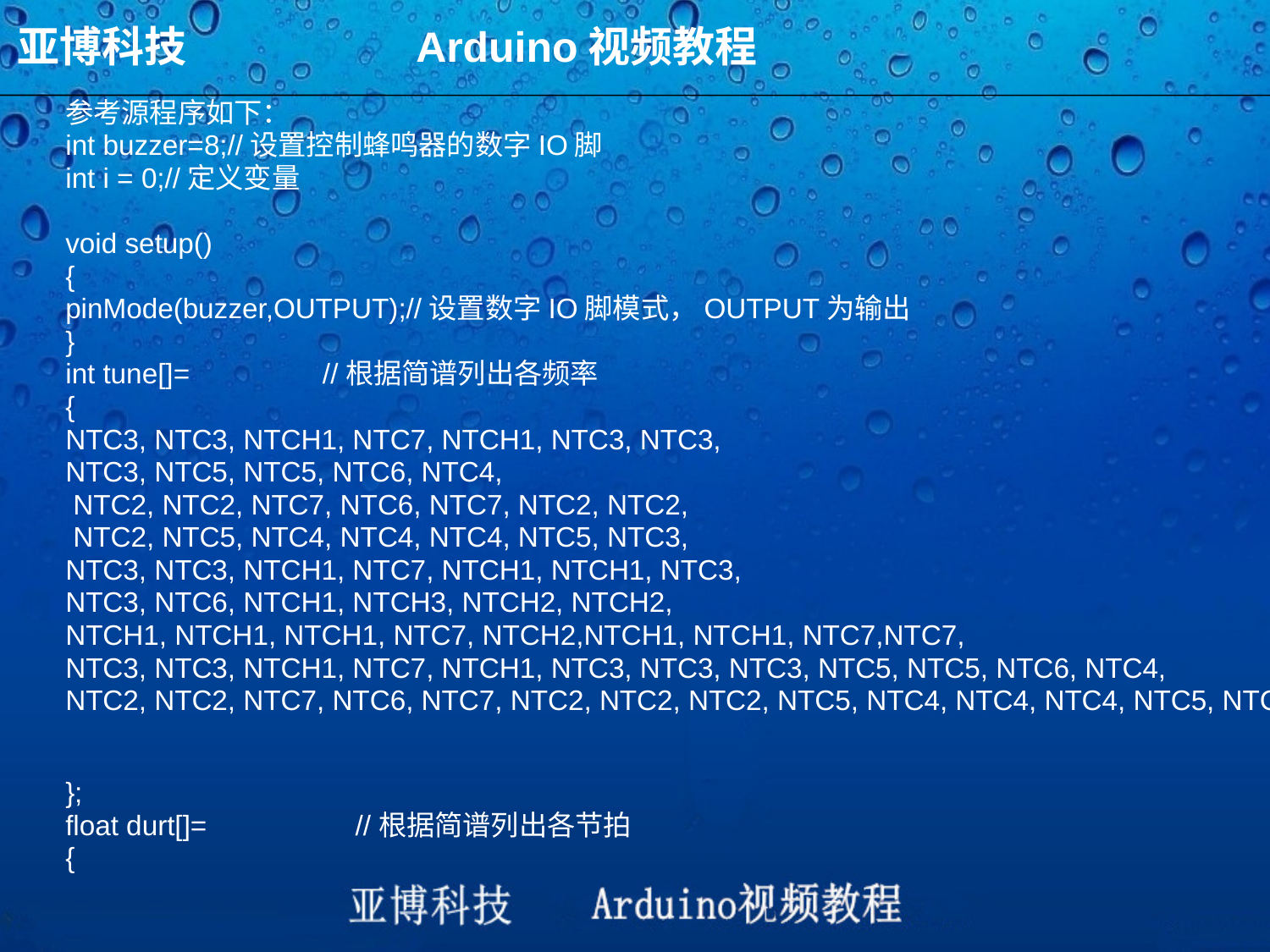

亚博科技                       Arduino视频教程

参考源程序如下：
int buzzer=8;//设置控制蜂鸣器的数字IO脚
int i = 0;//定义变量

void setup()
{
pinMode(buzzer,OUTPUT);//设置数字IO脚模式，OUTPUT为输出
}
int tune[]=                 //根据简谱列出各频率
{
NTC3, NTC3, NTCH1, NTC7, NTCH1, NTC3, NTC3,
NTC3, NTC5, NTC5, NTC6, NTC4,
 NTC2, NTC2, NTC7, NTC6, NTC7, NTC2, NTC2,
 NTC2, NTC5, NTC4, NTC4, NTC4, NTC5, NTC3,
NTC3, NTC3, NTCH1, NTC7, NTCH1, NTCH1, NTC3,
NTC3, NTC6, NTCH1, NTCH3, NTCH2, NTCH2,
NTCH1, NTCH1, NTCH1, NTC7, NTCH2,NTCH1, NTCH1, NTC7,NTC7,
NTC3, NTC3, NTCH1, NTC7, NTCH1, NTC3, NTC3, NTC3, NTC5, NTC5, NTC6, NTC4,
NTC2, NTC2, NTC7, NTC6, NTC7, NTC2, NTC2, NTC2, NTC5, NTC4, NTC4, NTC4, NTC5, NTC3,

};
float durt[]=                   //根据简谱列出各节拍
{